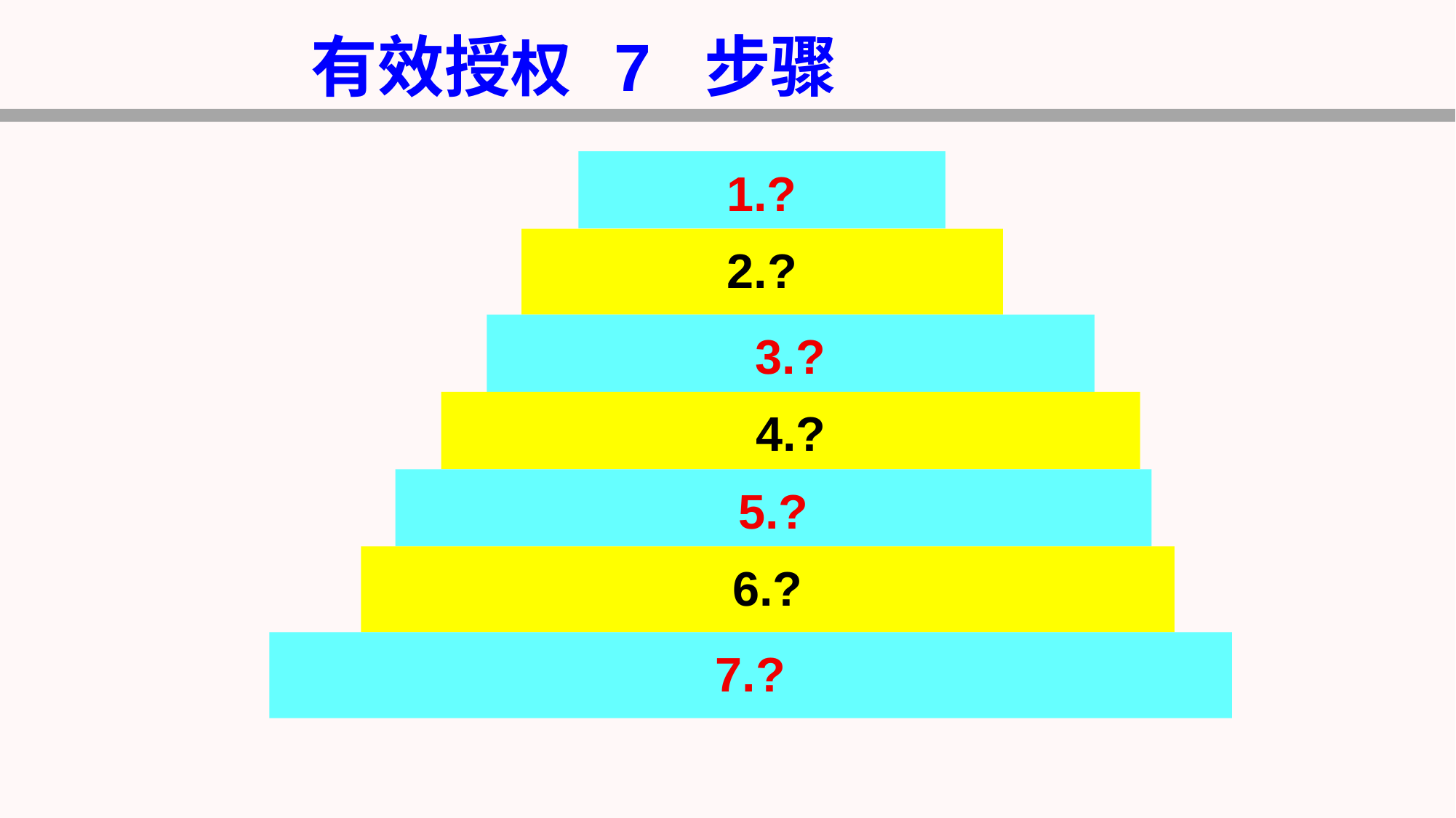

有效授权  7  步骤
1.?
2.?
3.?
4.?
5.?
6.?
7.?